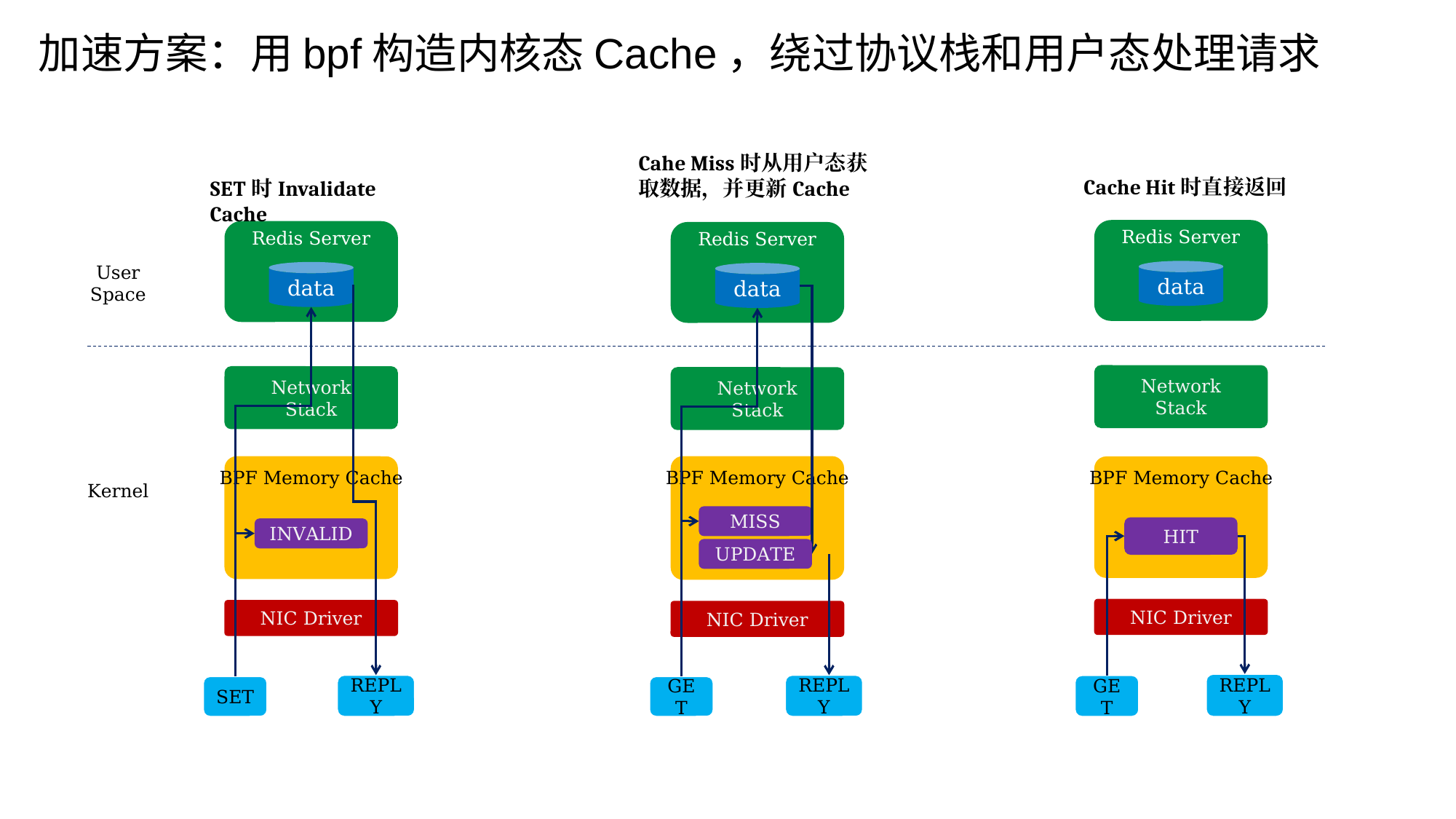

加速方案：用bpf构造内核态Cache，绕过协议栈和用户态处理请求

Cahe Miss时从用户态获取数据，并更新Cache
Cache Hit时直接返回
SET时Invalidate Cache

Redis Server

Redis Server

Redis Server
User Space
data
data
data
Network
Stack
Network
Stack
Network
Stack

Kernel
BPF Memory Cache
BPF Memory Cache
BPF Memory Cache
MISS
HIT
INVALID
UPDATE
NIC Driver
NIC Driver
NIC Driver
REPLY
REPLY
REPLY
GET
SET
GET